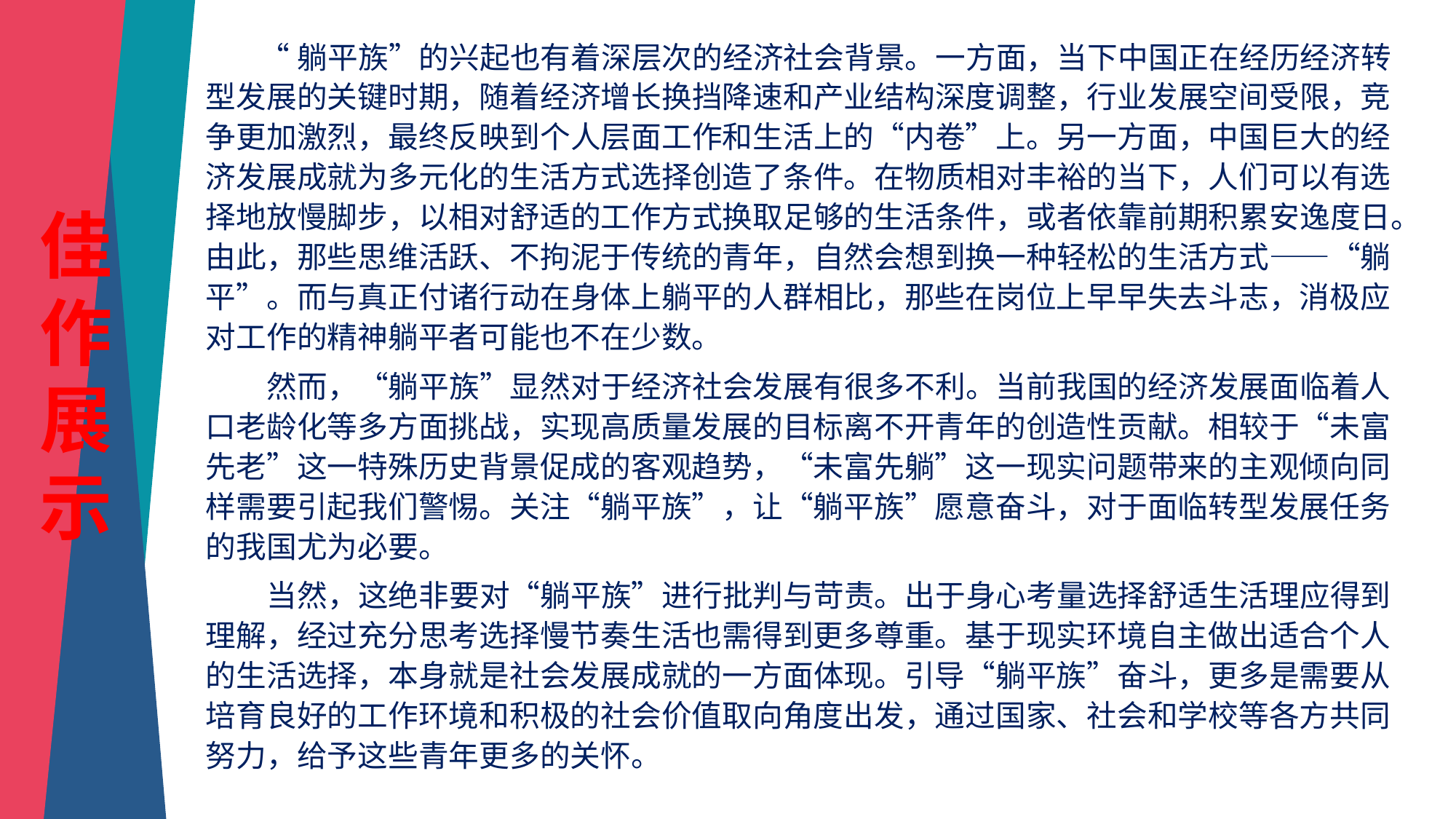

“躺平族”的兴起也有着深层次的经济社会背景。一方面，当下中国正在经历经济转型发展的关键时期，随着经济增长换挡降速和产业结构深度调整，行业发展空间受限，竞争更加激烈，最终反映到个人层面工作和生活上的“内卷”上。另一方面，中国巨大的经济发展成就为多元化的生活方式选择创造了条件。在物质相对丰裕的当下，人们可以有选择地放慢脚步，以相对舒适的工作方式换取足够的生活条件，或者依靠前期积累安逸度日。由此，那些思维活跃、不拘泥于传统的青年，自然会想到换一种轻松的生活方式——“躺平”。而与真正付诸行动在身体上躺平的人群相比，那些在岗位上早早失去斗志，消极应对工作的精神躺平者可能也不在少数。
        然而，“躺平族”显然对于经济社会发展有很多不利。当前我国的经济发展面临着人口老龄化等多方面挑战，实现高质量发展的目标离不开青年的创造性贡献。相较于“未富先老”这一特殊历史背景促成的客观趋势，“未富先躺”这一现实问题带来的主观倾向同样需要引起我们警惕。关注“躺平族”，让“躺平族”愿意奋斗，对于面临转型发展任务的我国尤为必要。
        当然，这绝非要对“躺平族”进行批判与苛责。出于身心考量选择舒适生活理应得到理解，经过充分思考选择慢节奏生活也需得到更多尊重。基于现实环境自主做出适合个人的生活选择，本身就是社会发展成就的一方面体现。引导“躺平族”奋斗，更多是需要从培育良好的工作环境和积极的社会价值取向角度出发，通过国家、社会和学校等各方共同努力，给予这些青年更多的关怀。
佳作展示